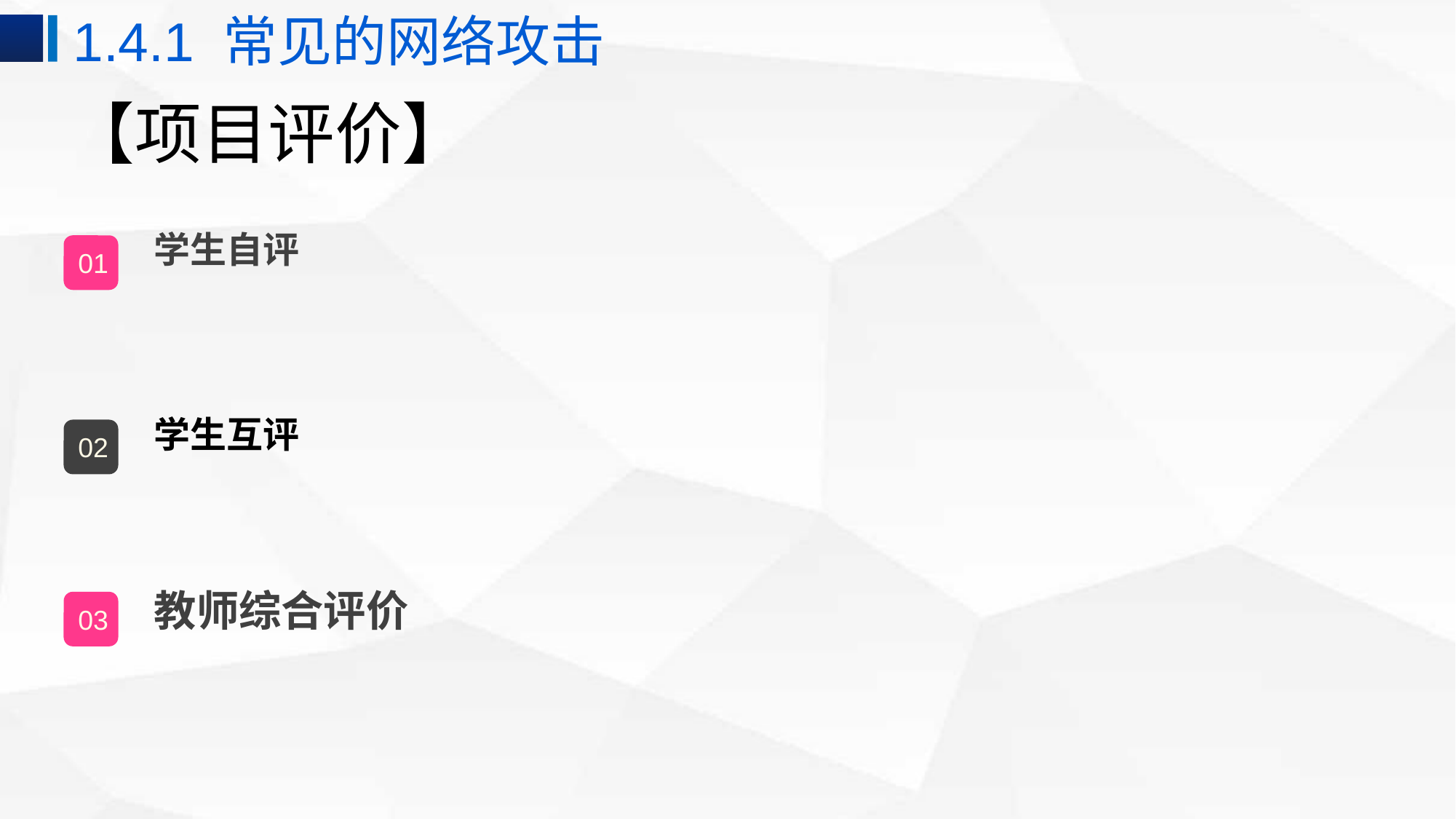

1.4.1 常见的网络攻击

# 【项目评价】
学生自评

01

学生互评

02

教师综合评价

03